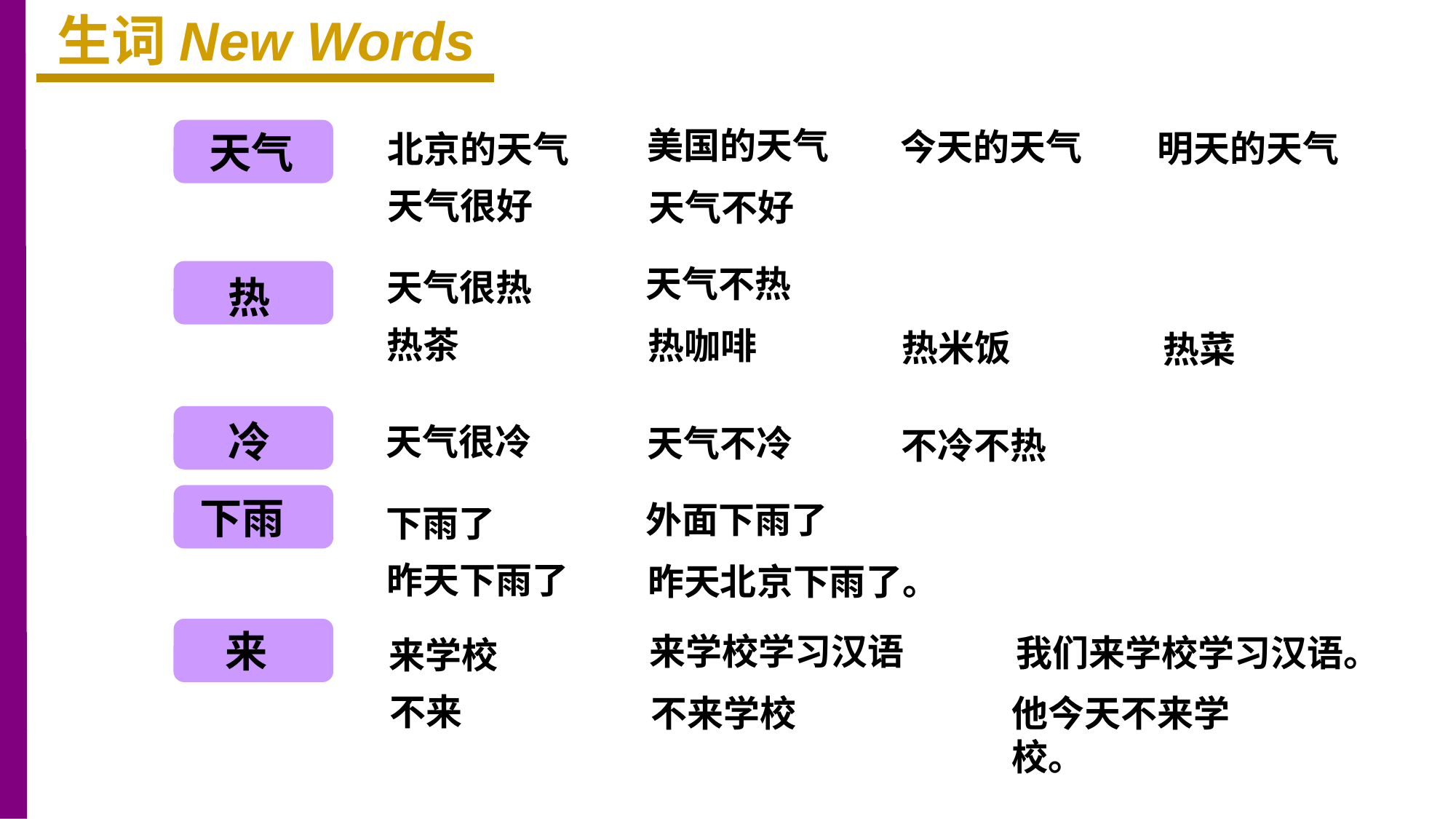

生词New Words
美国的天气
今天的天气

明天的天气
天气
北京的天气
天气很好
天气不好
天气不热
天气很热

热
热茶
热咖啡
热米饭
热菜

冷
天气很冷
天气不冷
不冷不热

下雨
外面下雨了
下雨了
昨天下雨了
昨天北京下雨了。

来
来学校学习汉语
我们来学校学习汉语。
来学校
不来
不来学校
他今天不来学校。